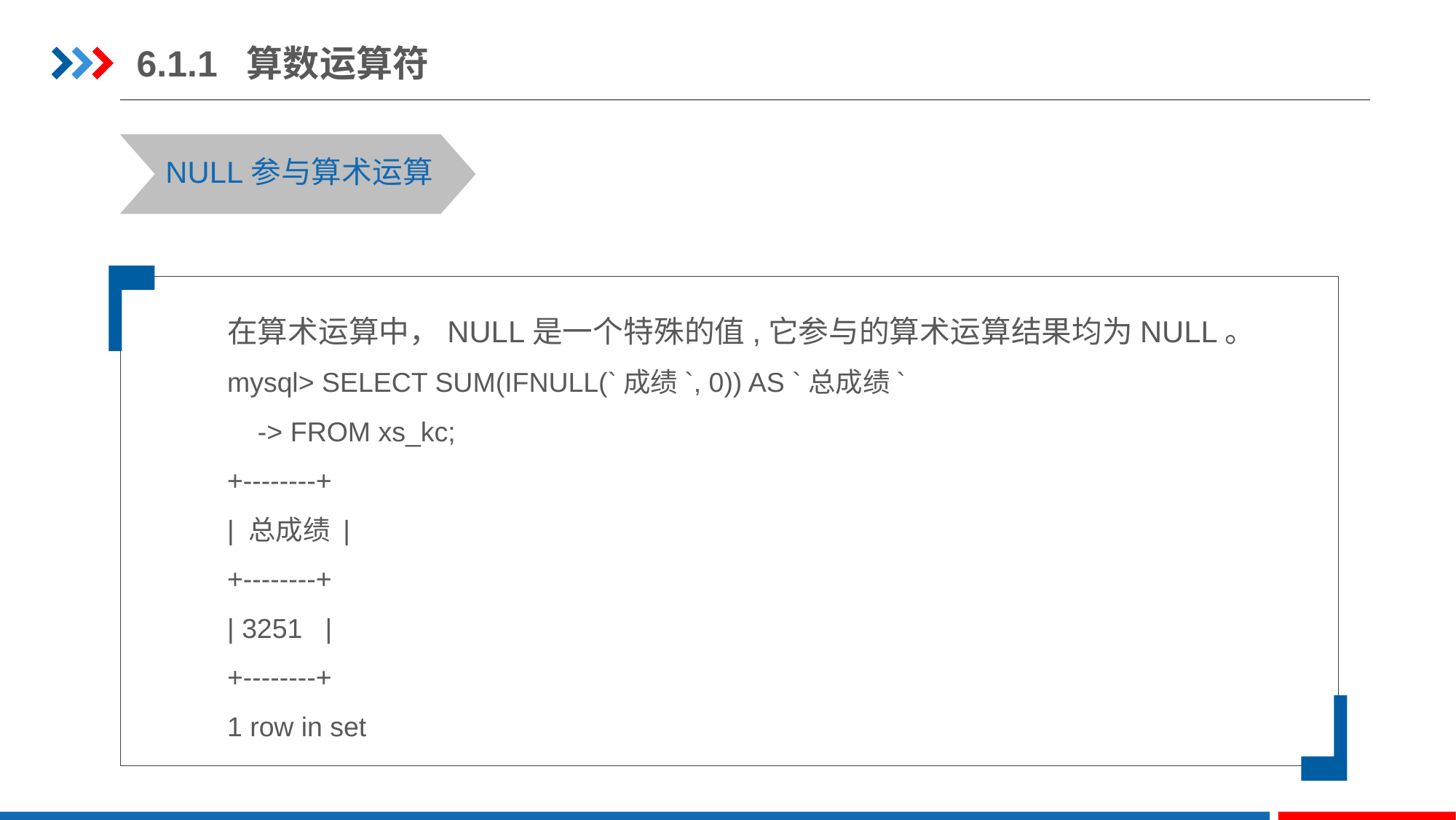

6.1.1  算数运算符

NULL参与算术运算

在算术运算中，NULL是一个特殊的值,它参与的算术运算结果均为NULL。
mysql> SELECT SUM(IFNULL(`成绩`, 0)) AS `总成绩`
    -> FROM xs_kc;
+--------+
| 总成绩 |
+--------+
| 3251   |
+--------+
1 row in set